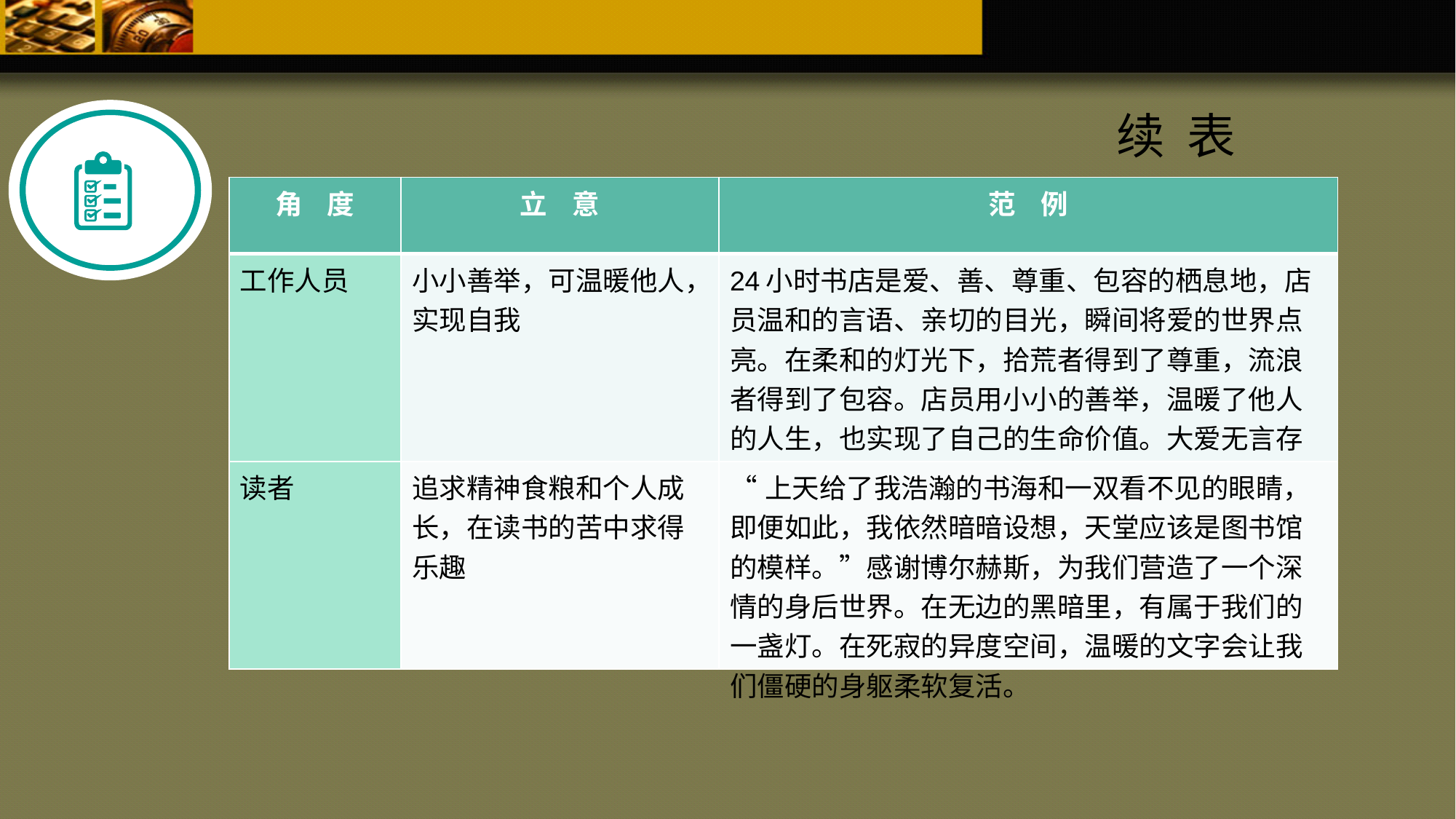

续  表

| 角 度 | 立 意 | 范 例 |
| --- | --- | --- |
| 工作人员 | 小小善举，可温暖他人，实现自我 | 24小时书店是爱、善、尊重、包容的栖息地，店员温和的言语、亲切的目光，瞬间将爱的世界点亮。在柔和的灯光下，拾荒者得到了尊重，流浪者得到了包容。店员用小小的善举，温暖了他人的人生，也实现了自己的生命价值。大爱无言存希望，善举无痕爱意长。 |
| 读者 | 追求精神食粮和个人成长，在读书的苦中求得乐趣 | “上天给了我浩瀚的书海和一双看不见的眼睛，即便如此，我依然暗暗设想，天堂应该是图书馆的模样。”感谢博尔赫斯，为我们营造了一个深情的身后世界。在无边的黑暗里，有属于我们的一盏灯。在死寂的异度空间，温暖的文字会让我们僵硬的身躯柔软复活。 |